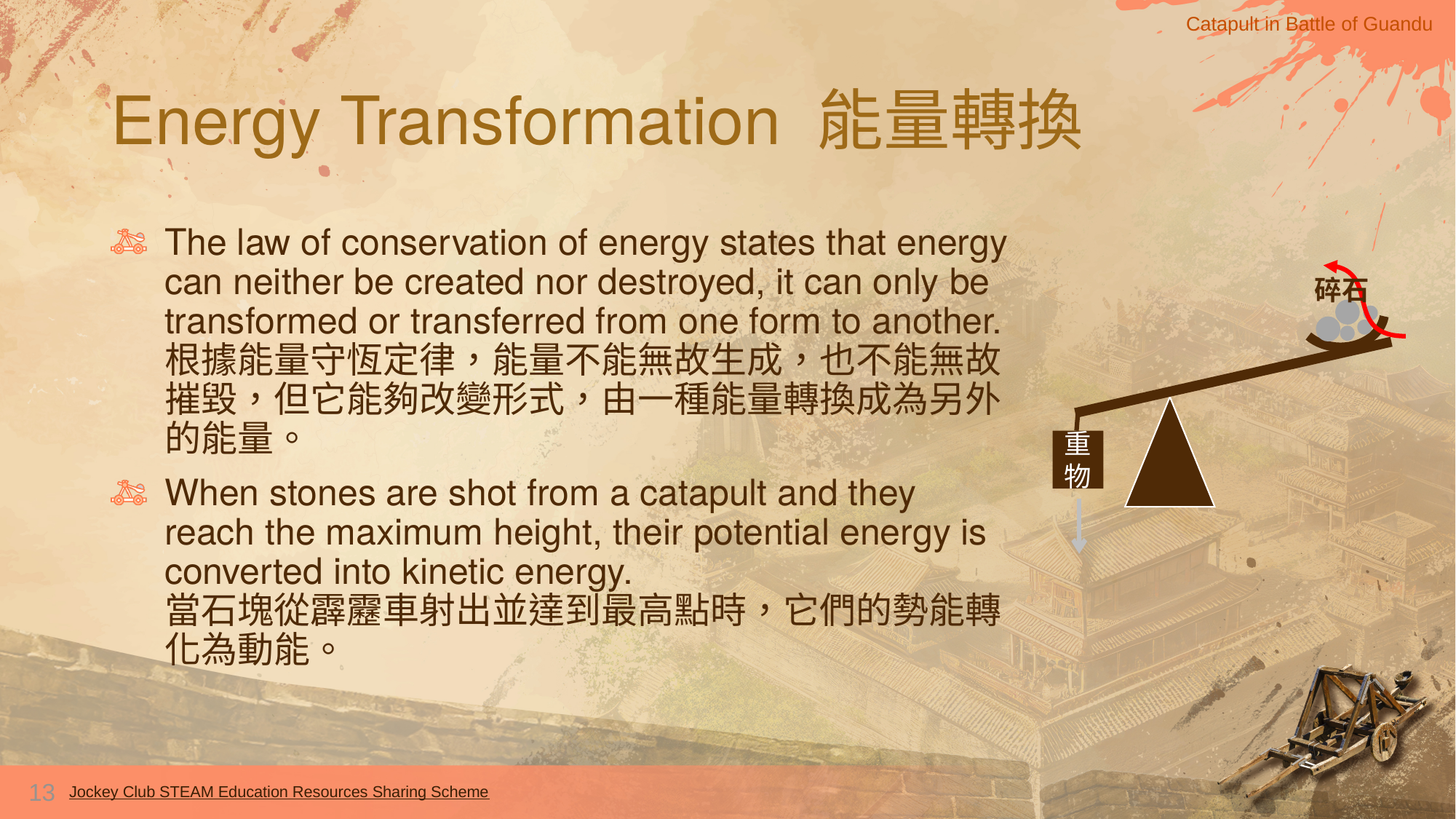

# Energy Transformation 能量轉換
The law of conservation of energy states that energy can neither be created nor destroyed, it can only be transformed or transferred from one form to another.
根據能量守恆定律，能量不能無故生成，也不能無故摧毀，但它能夠改變形式，由一種能量轉換成為另外的能量。
When stones are shot from a catapult and they reach the maximum height, their potential energy is converted into kinetic energy.
當石塊從霹靂車射出並達到最高點時，它們的勢能轉化為動能。

碎石

重物
13